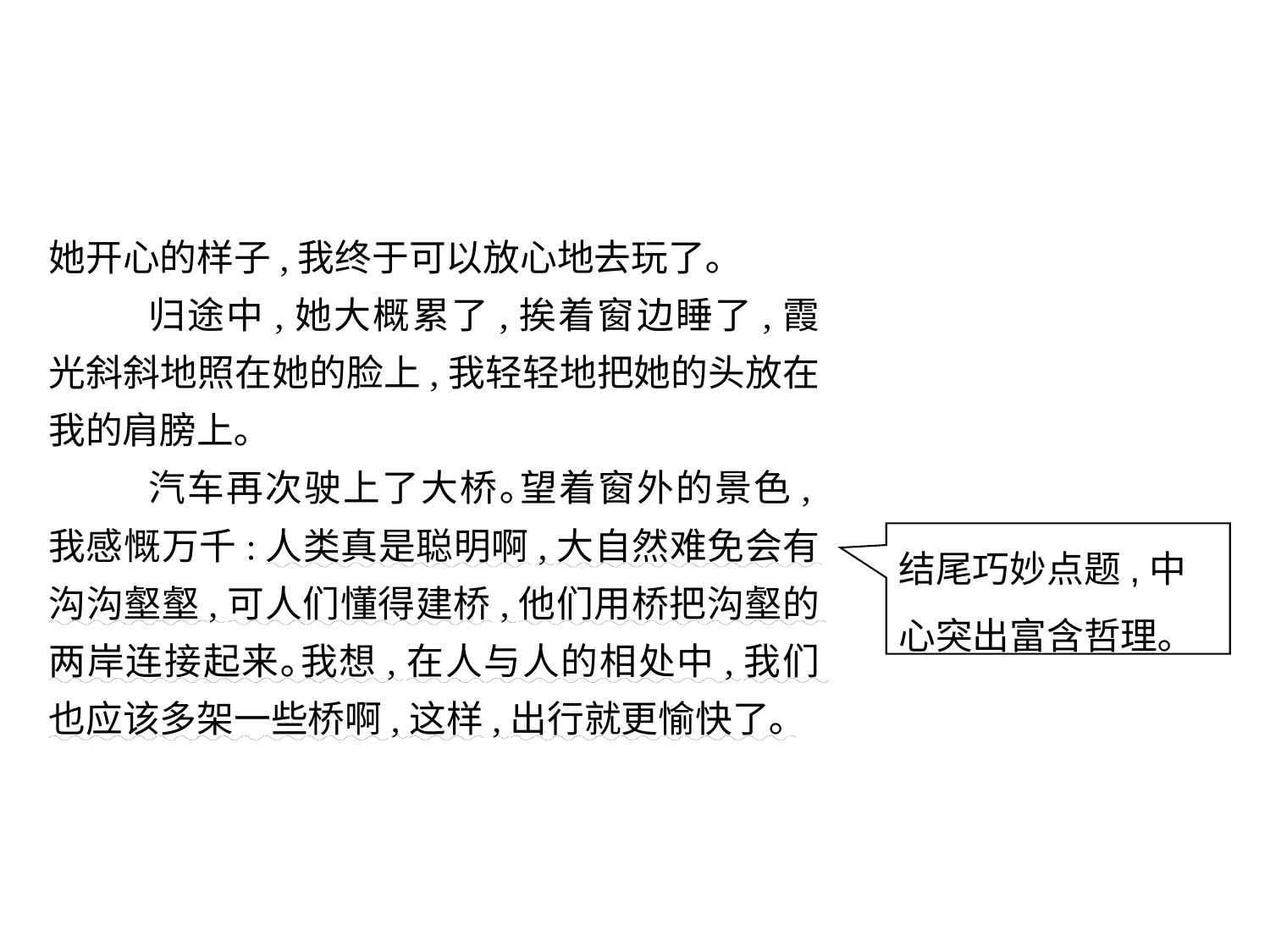

她开心的样子,我终于可以放心地去玩了｡
归途中,她大概累了,挨着窗边睡了,霞光斜斜地照在她的脸上,我轻轻地把她的头放在我的肩膀上｡
汽车再次驶上了大桥｡望着窗外的景色,我感慨万千:人类真是聪明啊,大自然难免会有沟沟壑壑,可人们懂得建桥,他们用桥把沟壑的两岸连接起来｡我想,在人与人的相处中,我们也应该多架一些桥啊,这样,出行就更愉快了｡
结尾巧妙点题,中心突出富含哲理｡